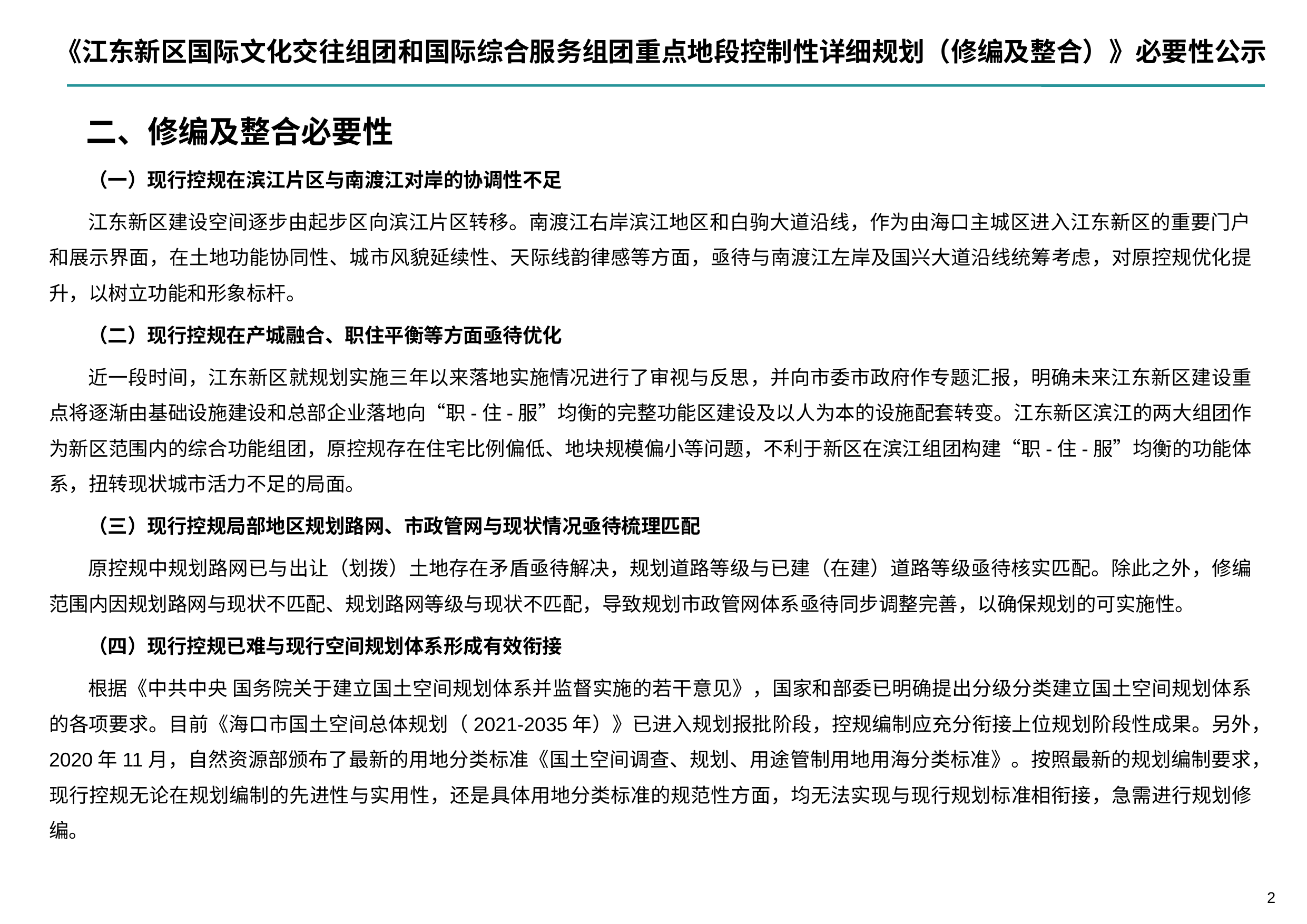

《江东新区国际文化交往组团和国际综合服务组团重点地段控制性详细规划（修编及整合）》必要性公示
二、修编及整合必要性
（一）现行控规在滨江片区与南渡江对岸的协调性不足
江东新区建设空间逐步由起步区向滨江片区转移。南渡江右岸滨江地区和白驹大道沿线，作为由海口主城区进入江东新区的重要门户和展示界面，在土地功能协同性、城市风貌延续性、天际线韵律感等方面，亟待与南渡江左岸及国兴大道沿线统筹考虑，对原控规优化提升，以树立功能和形象标杆。
（二）现行控规在产城融合、职住平衡等方面亟待优化
近一段时间，江东新区就规划实施三年以来落地实施情况进行了审视与反思，并向市委市政府作专题汇报，明确未来江东新区建设重点将逐渐由基础设施建设和总部企业落地向“职-住-服”均衡的完整功能区建设及以人为本的设施配套转变。江东新区滨江的两大组团作为新区范围内的综合功能组团，原控规存在住宅比例偏低、地块规模偏小等问题，不利于新区在滨江组团构建“职-住-服”均衡的功能体系，扭转现状城市活力不足的局面。
（三）现行控规局部地区规划路网、市政管网与现状情况亟待梳理匹配
原控规中规划路网已与出让（划拨）土地存在矛盾亟待解决，规划道路等级与已建（在建）道路等级亟待核实匹配。除此之外，修编范围内因规划路网与现状不匹配、规划路网等级与现状不匹配，导致规划市政管网体系亟待同步调整完善，以确保规划的可实施性。
（四）现行控规已难与现行空间规划体系形成有效衔接
根据《中共中央 国务院关于建立国土空间规划体系并监督实施的若干意见》，国家和部委已明确提出分级分类建立国土空间规划体系的各项要求。目前《海口市国土空间总体规划（2021-2035年）》已进入规划报批阶段，控规编制应充分衔接上位规划阶段性成果。另外，2020年11月，自然资源部颁布了最新的用地分类标准《国土空间调查、规划、用途管制用地用海分类标准》。按照最新的规划编制要求，现行控规无论在规划编制的先进性与实用性，还是具体用地分类标准的规范性方面，均无法实现与现行规划标准相衔接，急需进行规划修编。
2